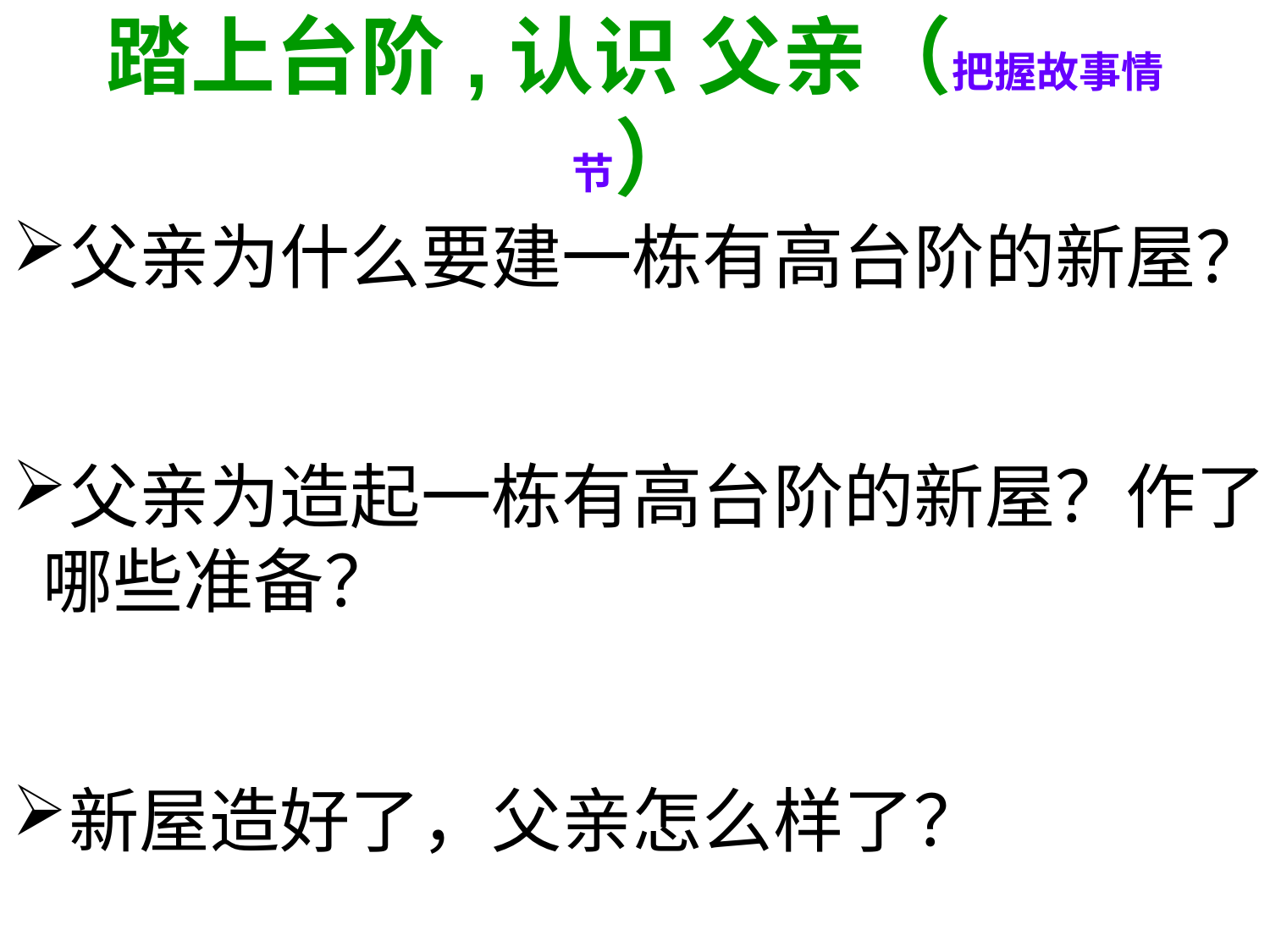

# 踏上台阶,认识 父亲（把握故事情节）

父亲为什么要建一栋有高台阶的新屋？

父亲为造起一栋有高台阶的新屋？作了哪些准备？

新屋造好了，父亲怎么样了？